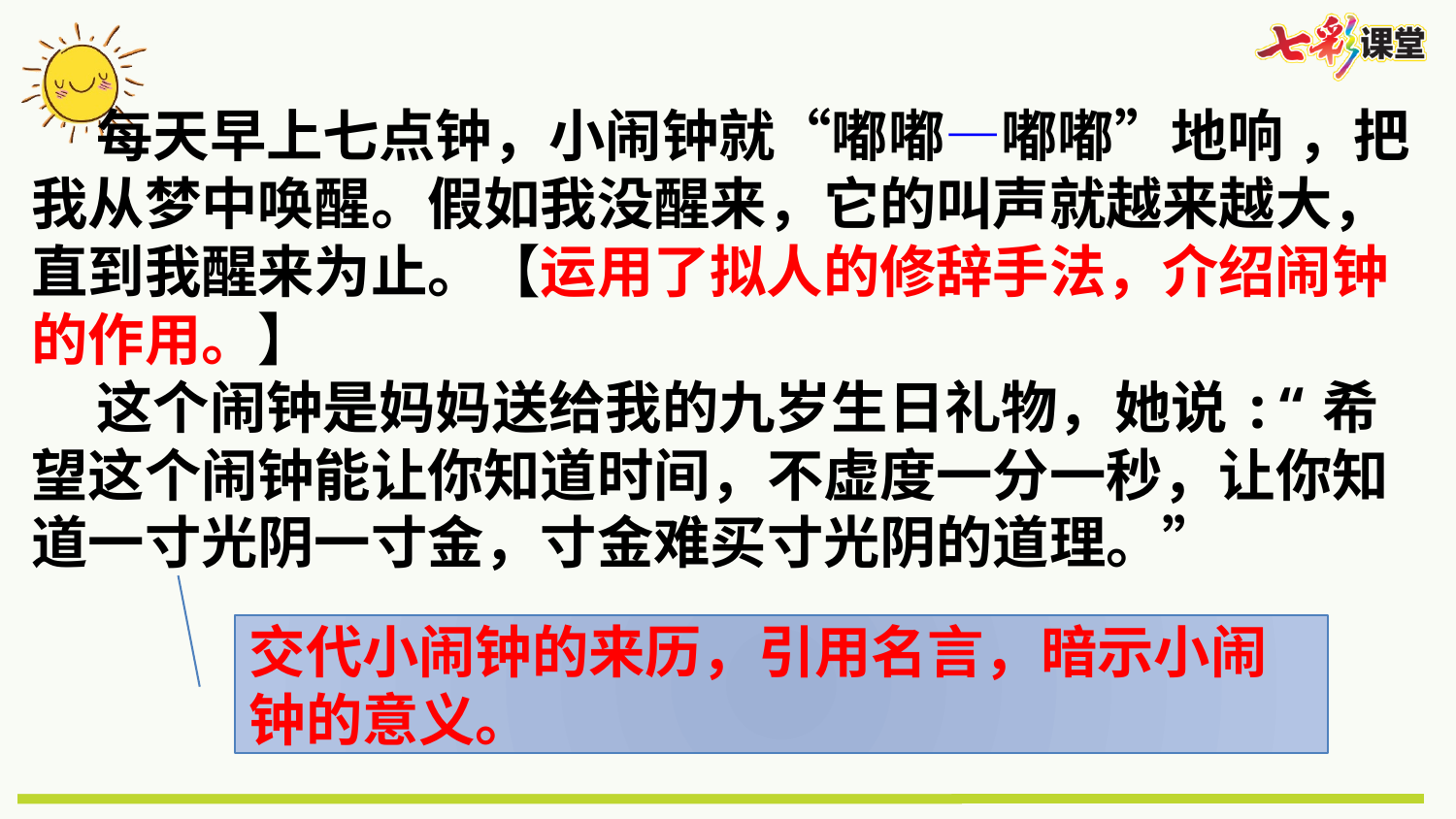

每天早上七点钟，小闹钟就“嘟嘟—嘟嘟”地响 ，把我从梦中唤醒。假如我没醒来，它的叫声就越来越大，直到我醒来为止。【运用了拟人的修辞手法，介绍闹钟的作用。】
    这个闹钟是妈妈送给我的九岁生日礼物，她说:“希望这个闹钟能让你知道时间，不虚度一分一秒，让你知道一寸光阴一寸金，寸金难买寸光阴的道理。”
交代小闹钟的来历，引用名言，暗示小闹钟的意义。